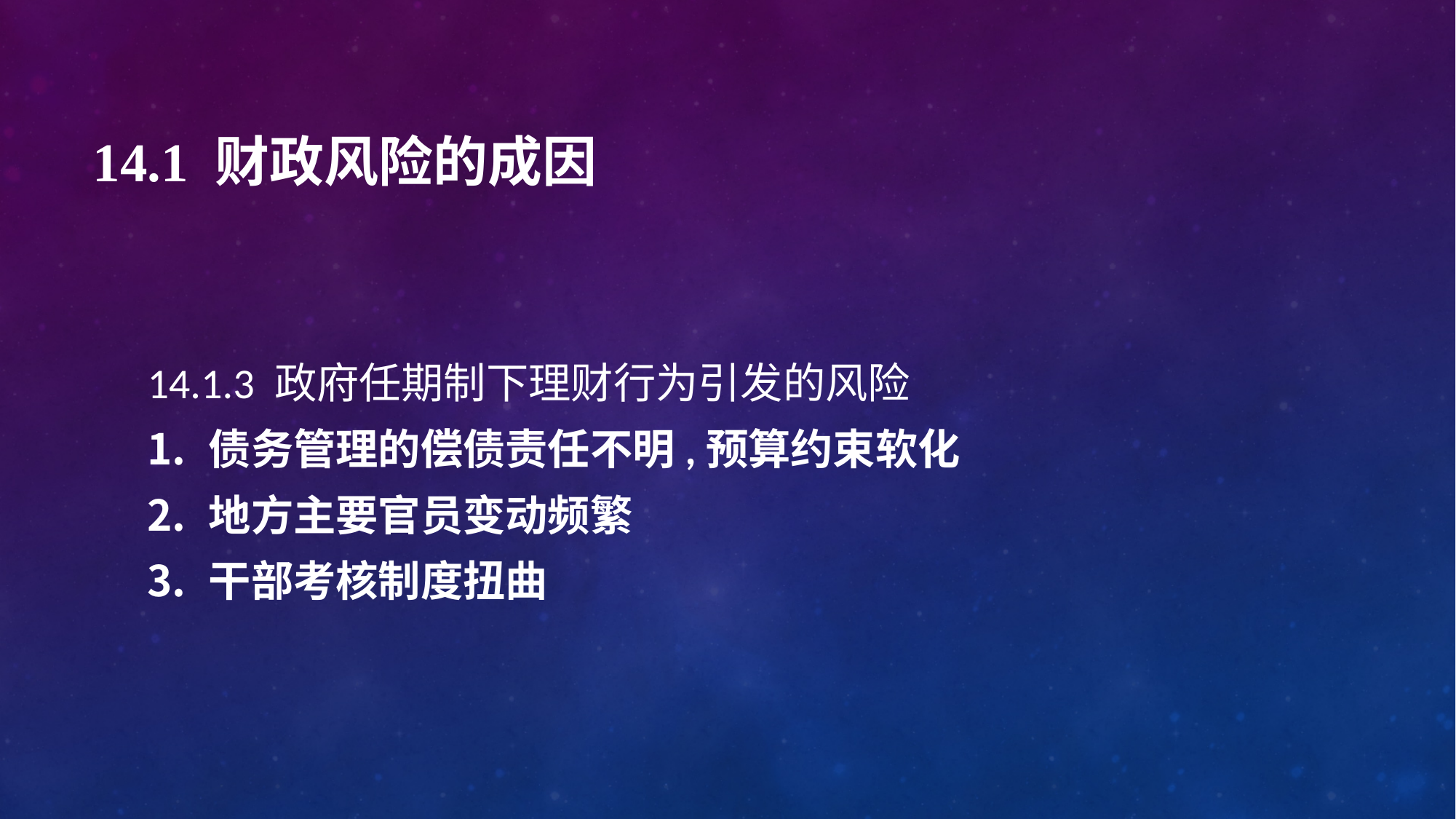

# 14.1 财政风险的成因
14.1.3 政府任期制下理财行为引发的风险
债务管理的偿债责任不明,预算约束软化
地方主要官员变动频繁
干部考核制度扭曲